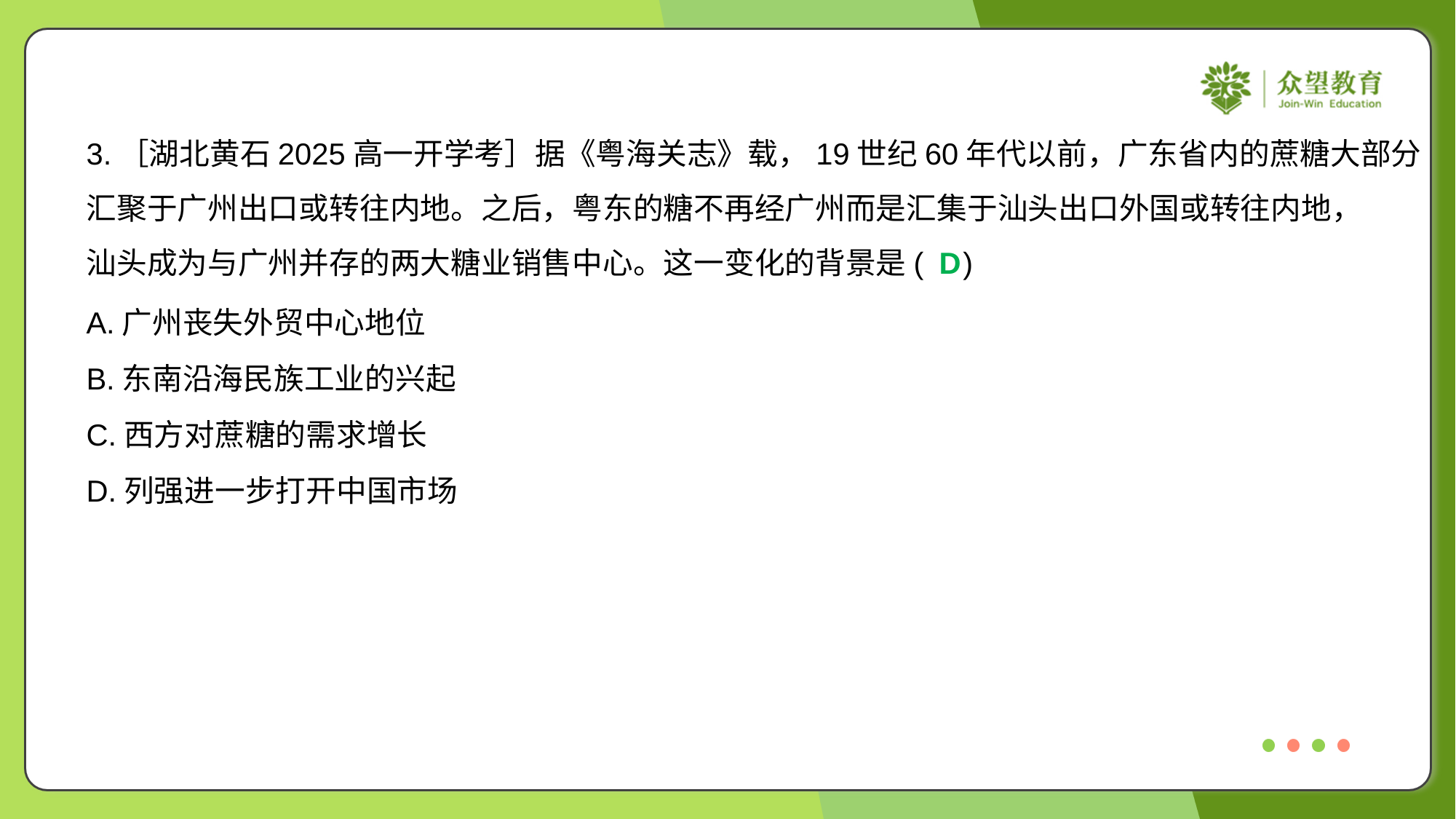

3.［湖北黄石2025高一开学考］据《粤海关志》载，19世纪60年代以前，广东省内的蔗糖大部分
汇聚于广州出口或转往内地。之后，粤东的糖不再经广州而是汇集于汕头出口外国或转往内地，
汕头成为与广州并存的两大糖业销售中心。这一变化的背景是(     )
D
A.广州丧失外贸中心地位
B.东南沿海民族工业的兴起
C.西方对蔗糖的需求增长
D.列强进一步打开中国市场